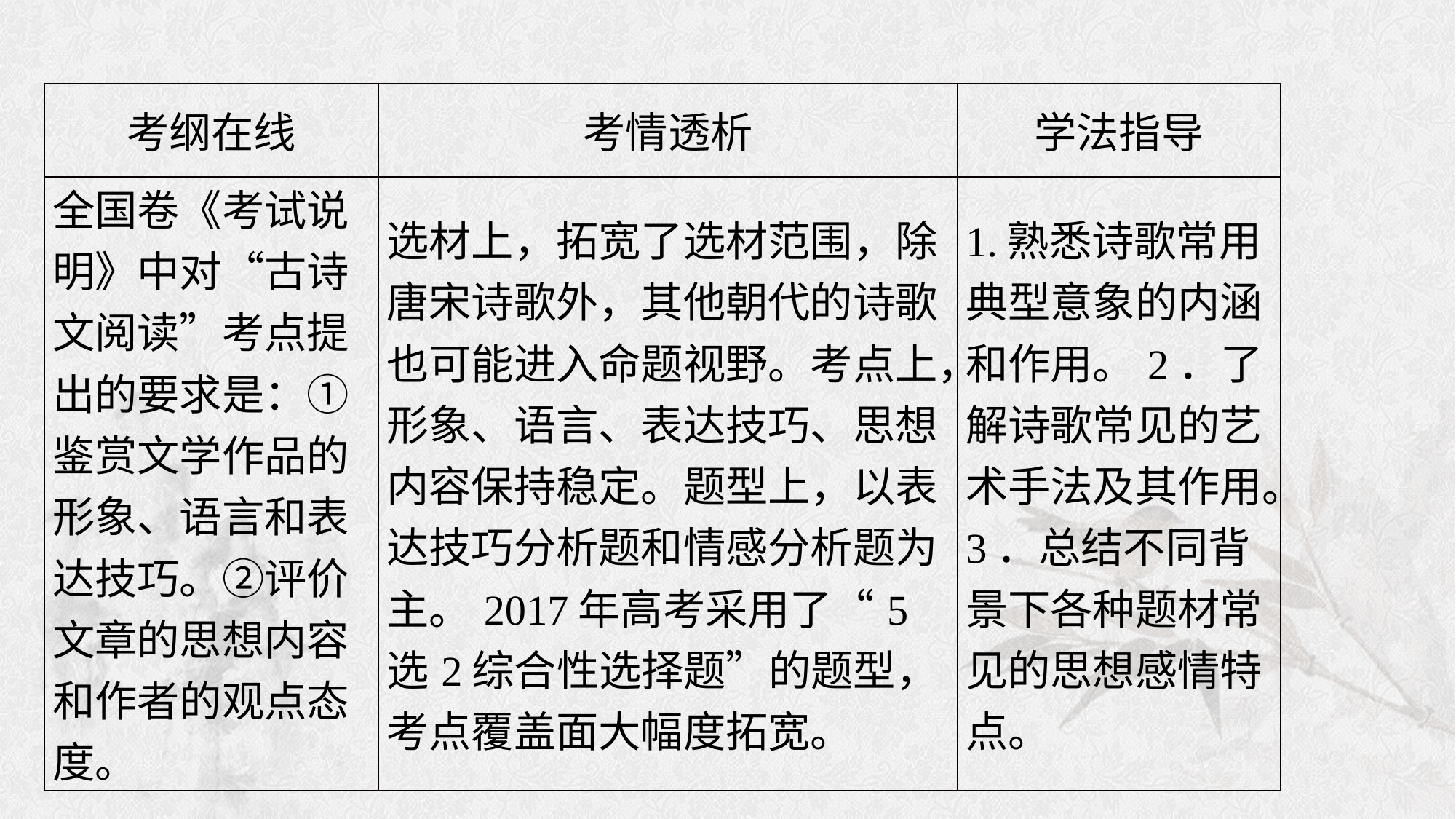

| 考纲在线 | 考情透析 | 学法指导 |
| --- | --- | --- |
| 全国卷《考试说明》中对“古诗文阅读”考点提出的要求是：①鉴赏文学作品的形象、语言和表达技巧。②评价文章的思想内容和作者的观点态度。 | 选材上，拓宽了选材范围，除唐宋诗歌外，其他朝代的诗歌也可能进入命题视野。考点上，形象、语言、表达技巧、思想内容保持稳定。题型上，以表达技巧分析题和情感分析题为主。2017年高考采用了“5选2综合性选择题”的题型，考点覆盖面大幅度拓宽。 | 1.熟悉诗歌常用典型意象的内涵和作用。2．了解诗歌常见的艺术手法及其作用。3．总结不同背景下各种题材常见的思想感情特点。 |